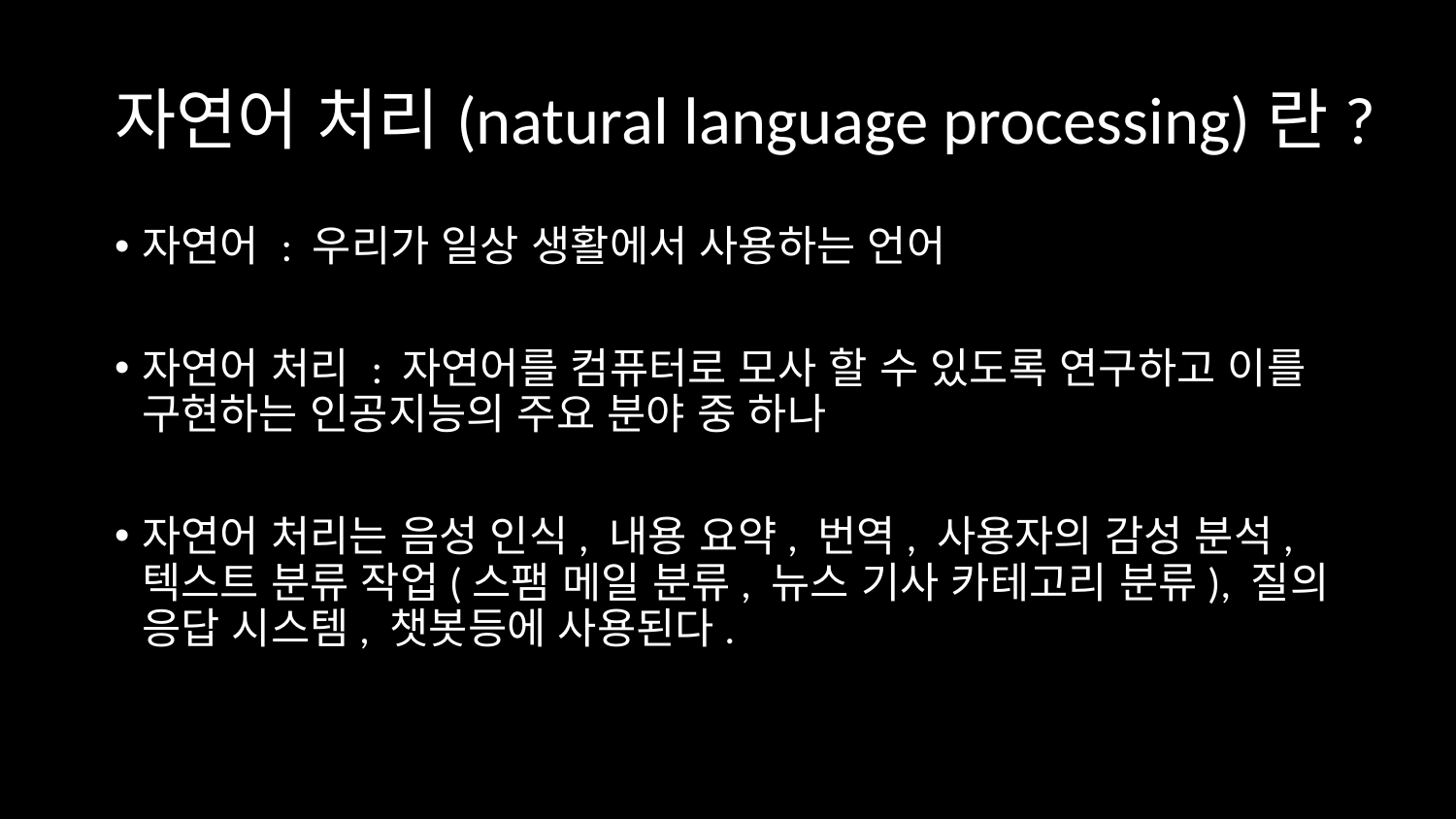

# 자연어 처리(natural language processing)란?
자연어 : 우리가 일상 생활에서 사용하는 언어

자연어 처리 : 자연어를 컴퓨터로 모사 할 수 있도록 연구하고 이를 구현하는 인공지능의 주요 분야 중 하나

자연어 처리는 음성 인식, 내용 요약, 번역, 사용자의 감성 분석, 텍스트 분류 작업(스팸 메일 분류, 뉴스 기사 카테고리 분류), 질의 응답 시스템, 챗봇등에 사용된다.